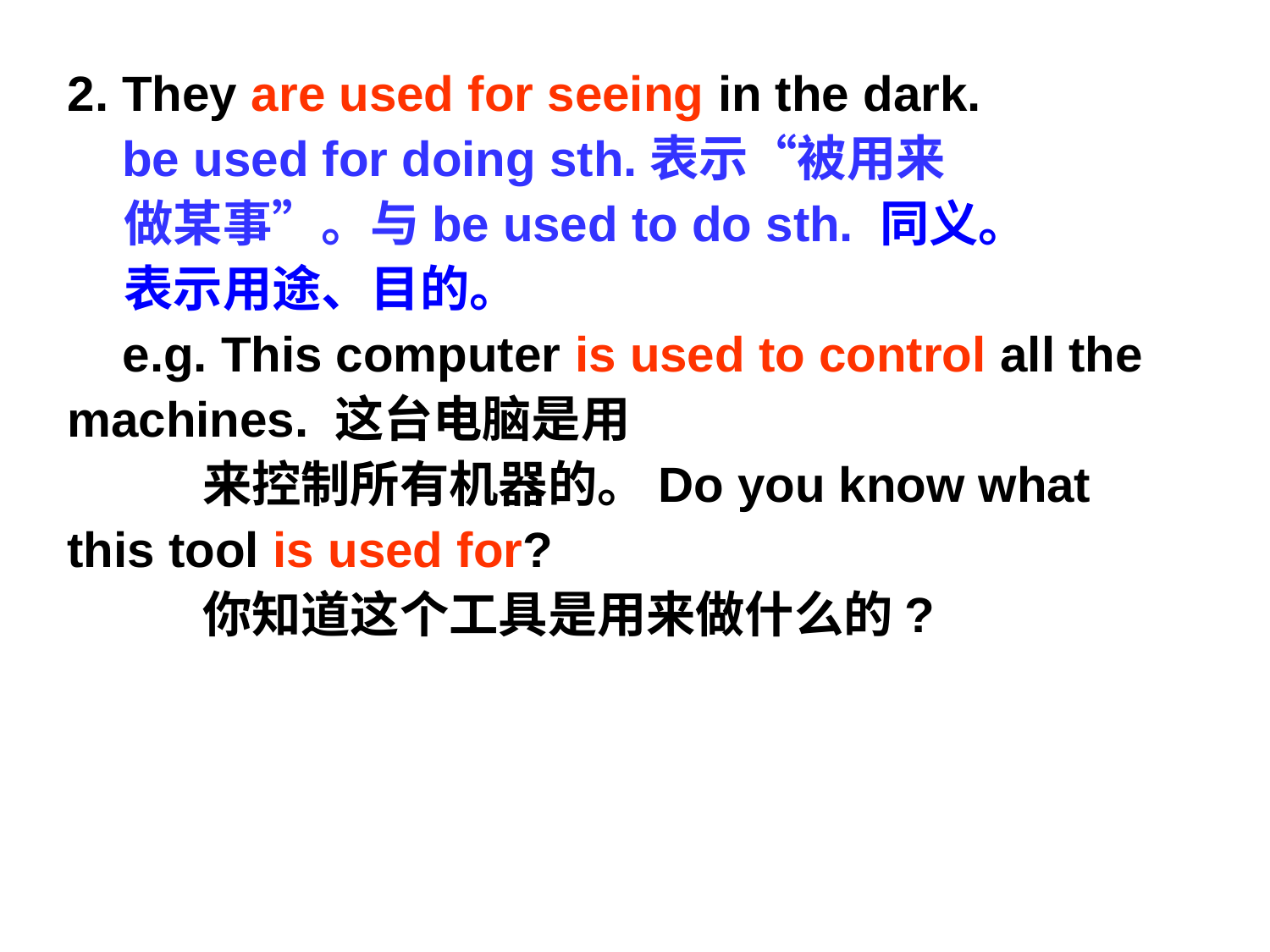

2. They are used for seeing in the dark.
    be used for doing sth.表示“被用来
    做某事”。与be used to do sth. 同义。
    表示用途、目的。
    e.g. This computer is used to control all the machines. 这台电脑是用
           来控制所有机器的。Do you know what this tool is used for?
           你知道这个工具是用来做什么的?